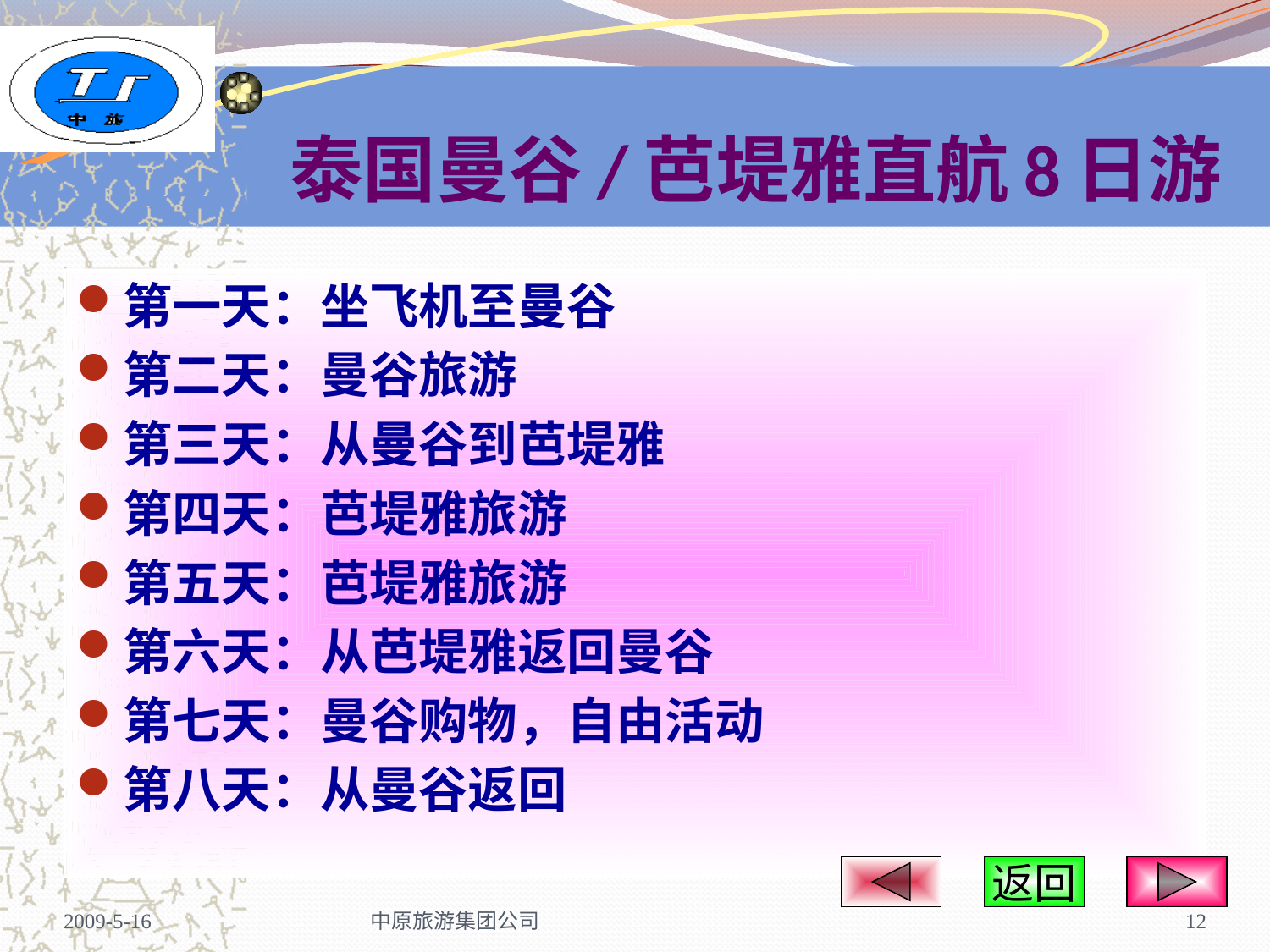

# 泰国曼谷/芭堤雅直航8日游
第一天：坐飞机至曼谷
第二天：曼谷旅游
第三天：从曼谷到芭堤雅
第四天：芭堤雅旅游
第五天：芭堤雅旅游
第六天：从芭堤雅返回曼谷
第七天：曼谷购物，自由活动
第八天：从曼谷返回

返回

2009-5-16
中原旅游集团公司
12